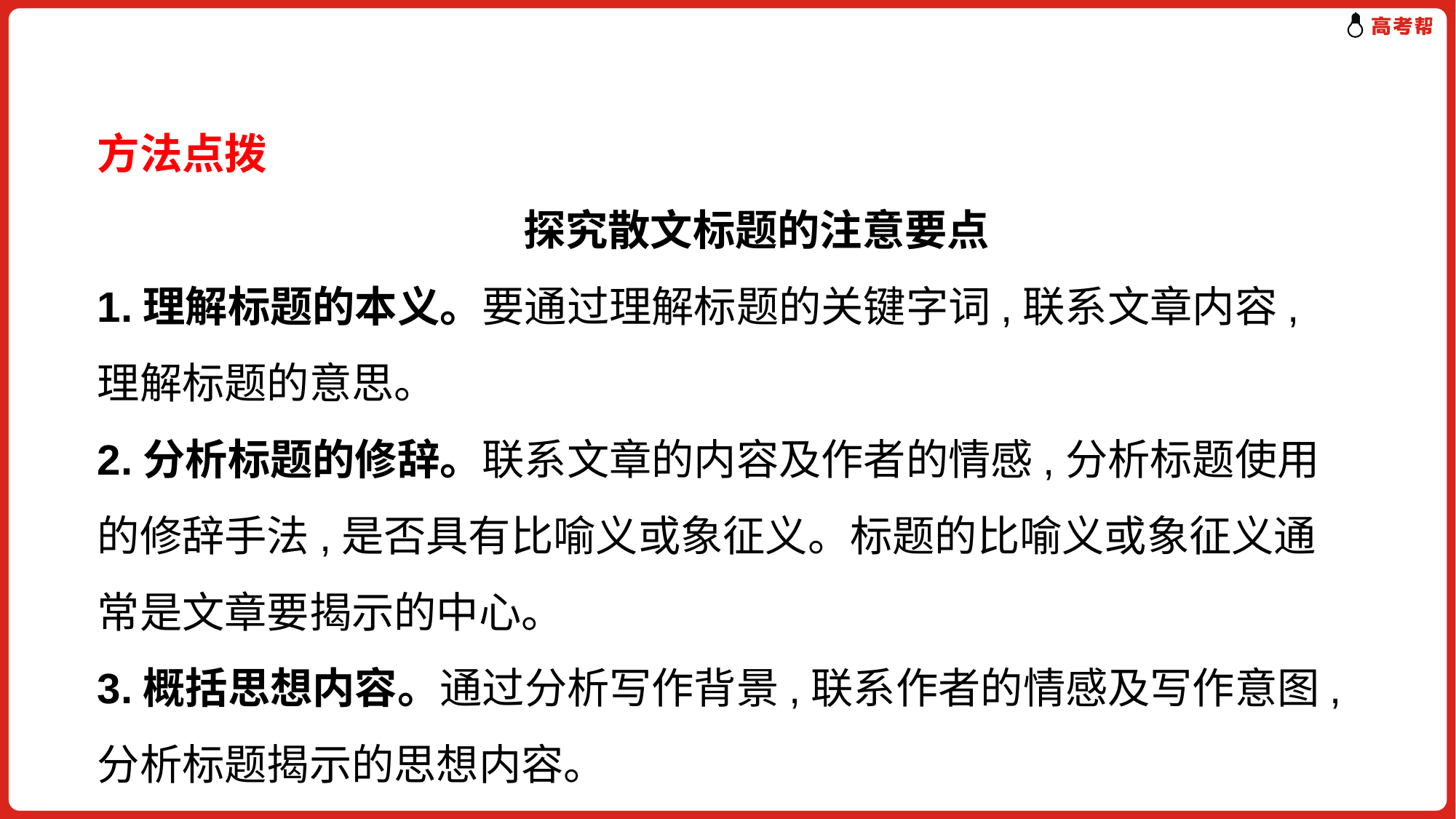

方法点拨
　　探究散文标题的注意要点
1.理解标题的本义。要通过理解标题的关键字词,联系文章内容,理解标题的意思。
2.分析标题的修辞。联系文章的内容及作者的情感,分析标题使用的修辞手法,是否具有比喻义或象征义。标题的比喻义或象征义通常是文章要揭示的中心。
3.概括思想内容。通过分析写作背景,联系作者的情感及写作意图,分析标题揭示的思想内容。